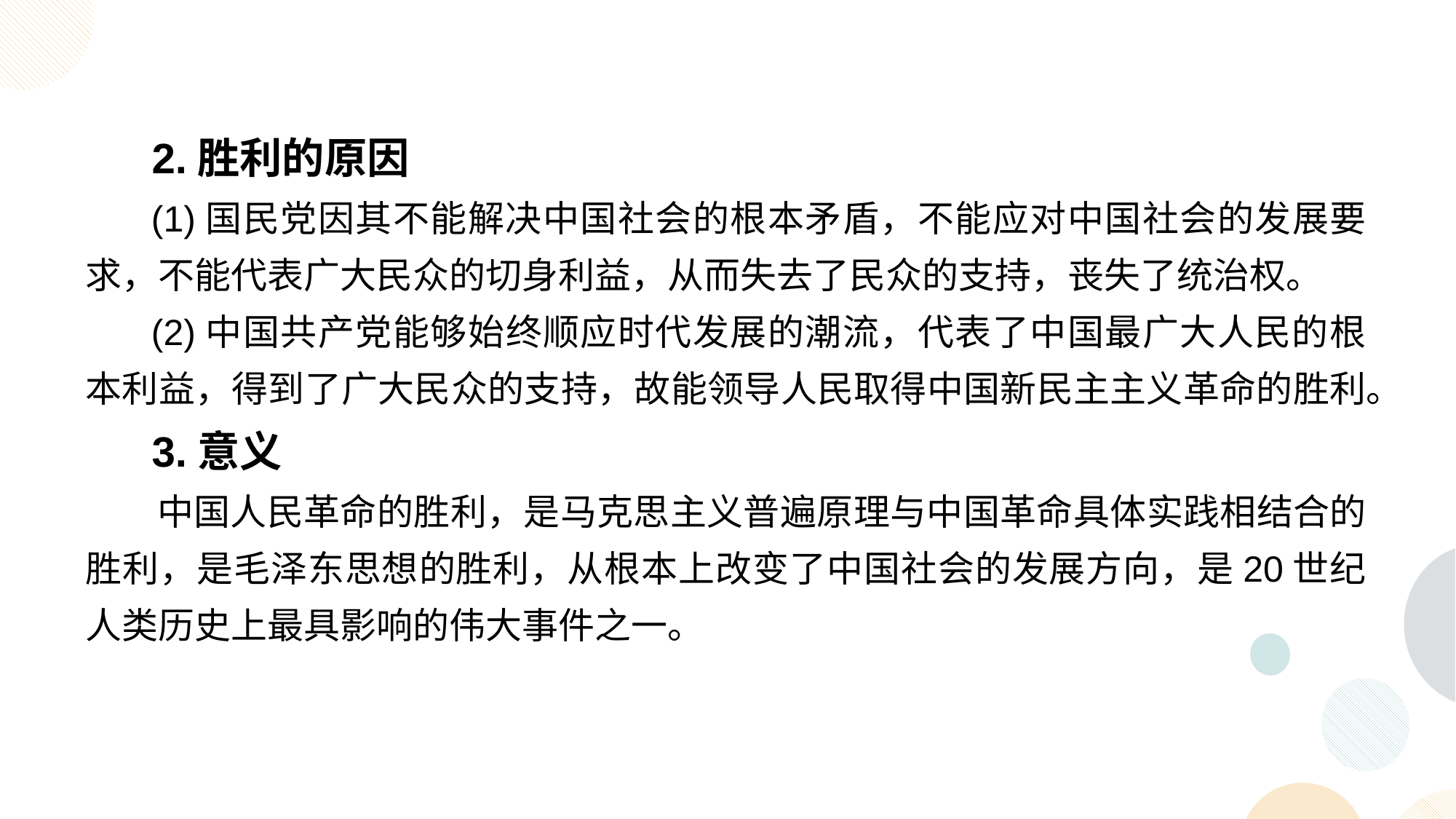

2.胜利的原因
 (1)国民党因其不能解决中国社会的根本矛盾，不能应对中国社会的发展要求，不能代表广大民众的切身利益，从而失去了民众的支持，丧失了统治权。
 (2)中国共产党能够始终顺应时代发展的潮流，代表了中国最广大人民的根本利益，得到了广大民众的支持，故能领导人民取得中国新民主主义革命的胜利。
 3.意义
 中国人民革命的胜利，是马克思主义普遍原理与中国革命具体实践相结合的胜利，是毛泽东思想的胜利，从根本上改变了中国社会的发展方向，是20世纪人类历史上最具影响的伟大事件之一。